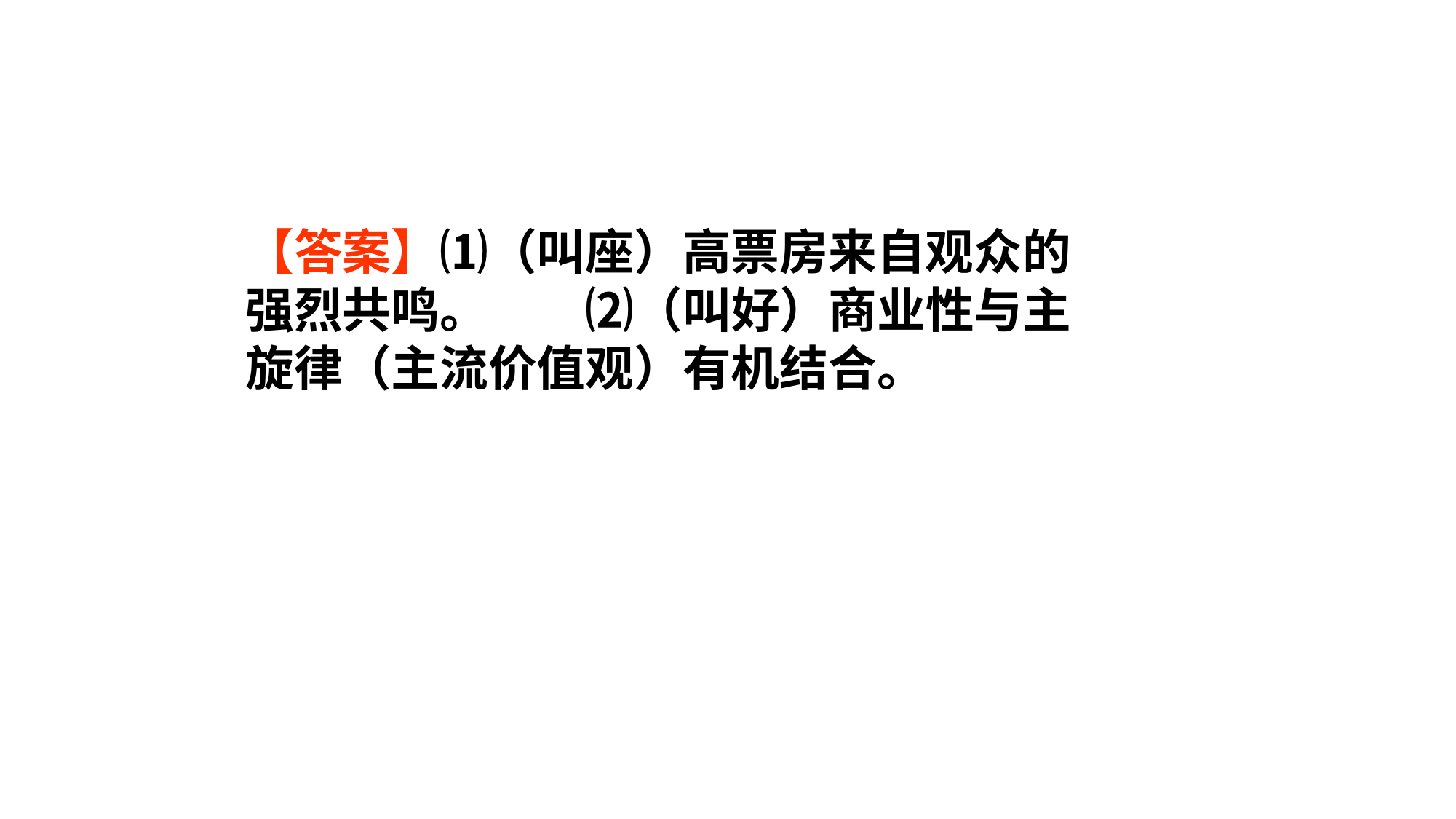

【答案】⑴（叫座）高票房来自观众的强烈共鸣。　　⑵（叫好）商业性与主旋律（主流价值观）有机结合。